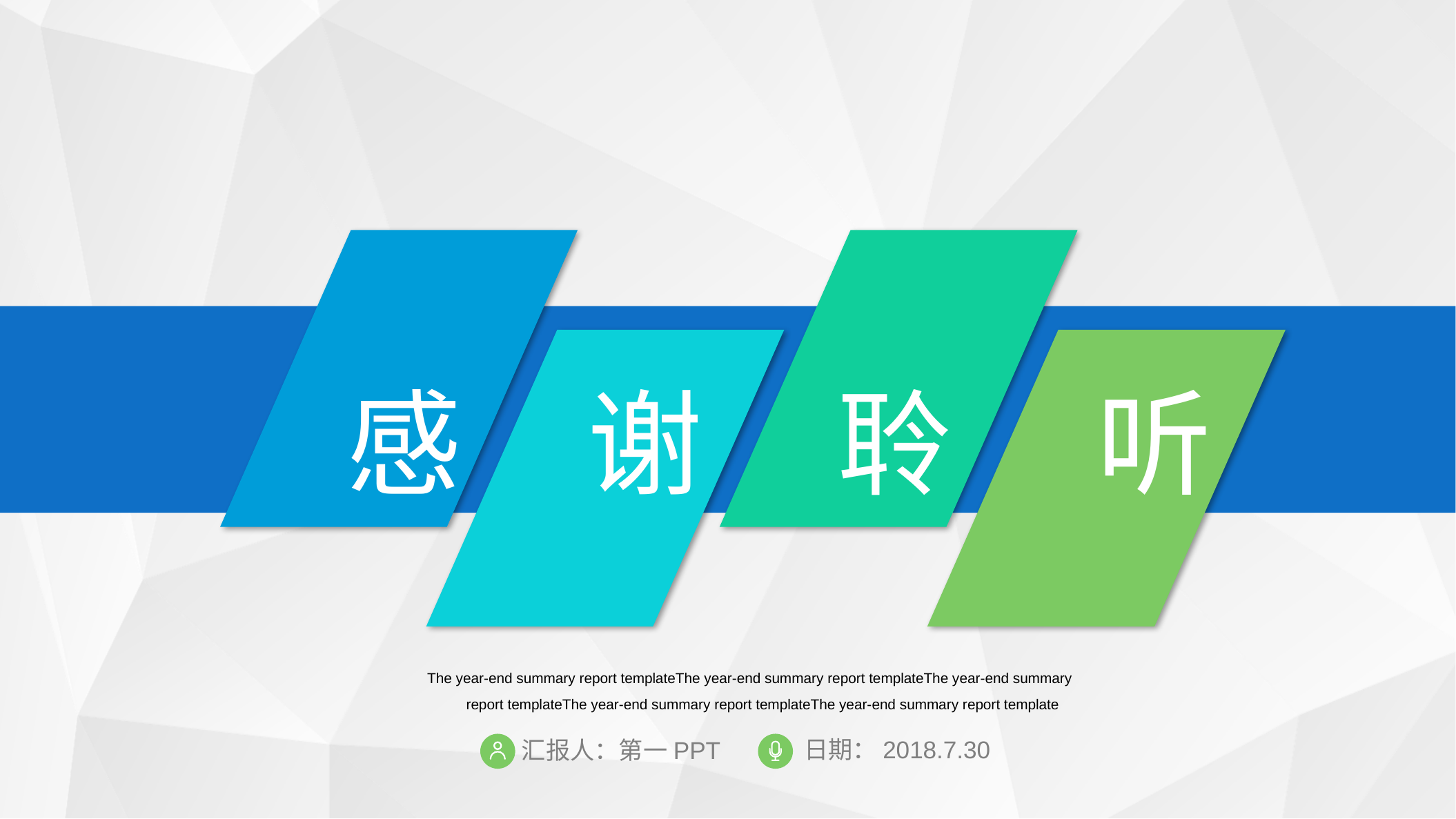

感
谢
聆
听
The year-end summary report templateThe year-end summary report templateThe year-end summary report templateThe year-end summary report templateThe year-end summary report template
日期：2018.7.30
汇报人：第一PPT